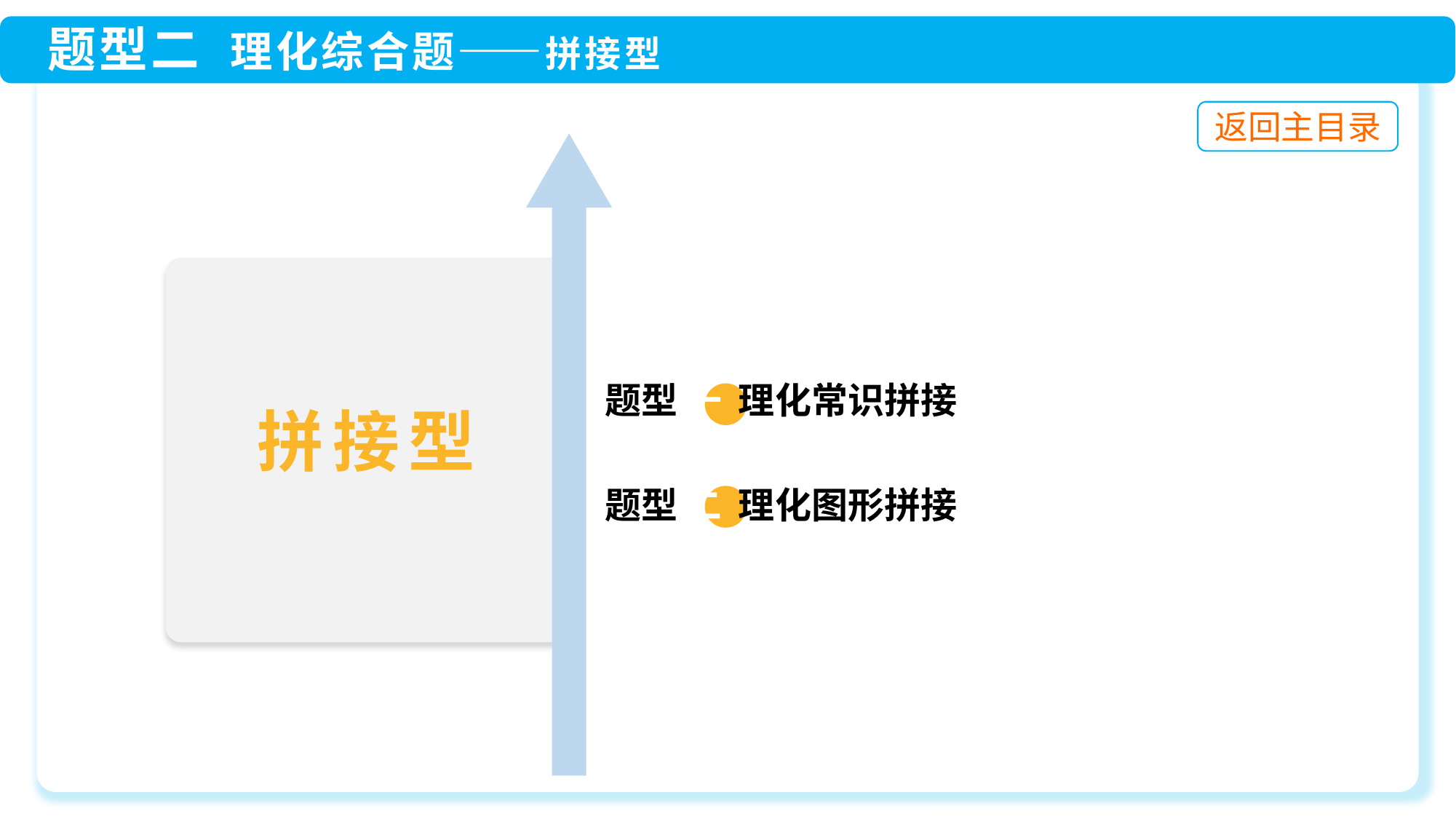

题型 一  理化常识拼接
  题型 二  理化图形拼接

拼接型